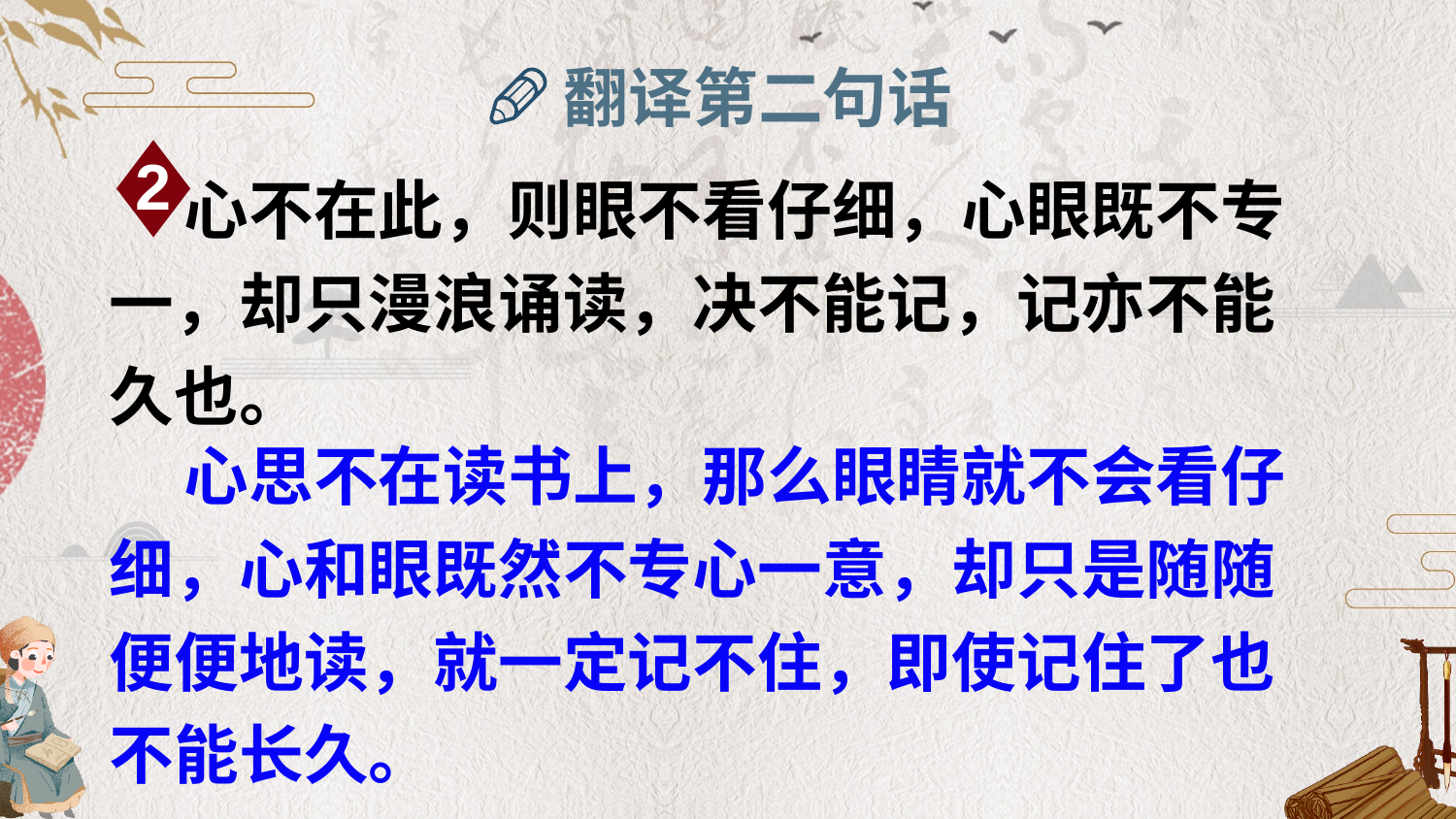

翻译第二句话

2

    心不在此，则眼不看仔细，心眼既不专一，却只漫浪诵读，决不能记，记亦不能久也。
    心思不在读书上，那么眼睛就不会看仔细，心和眼既然不专心一意，却只是随随便便地读，就一定记不住，即使记住了也不能长久。